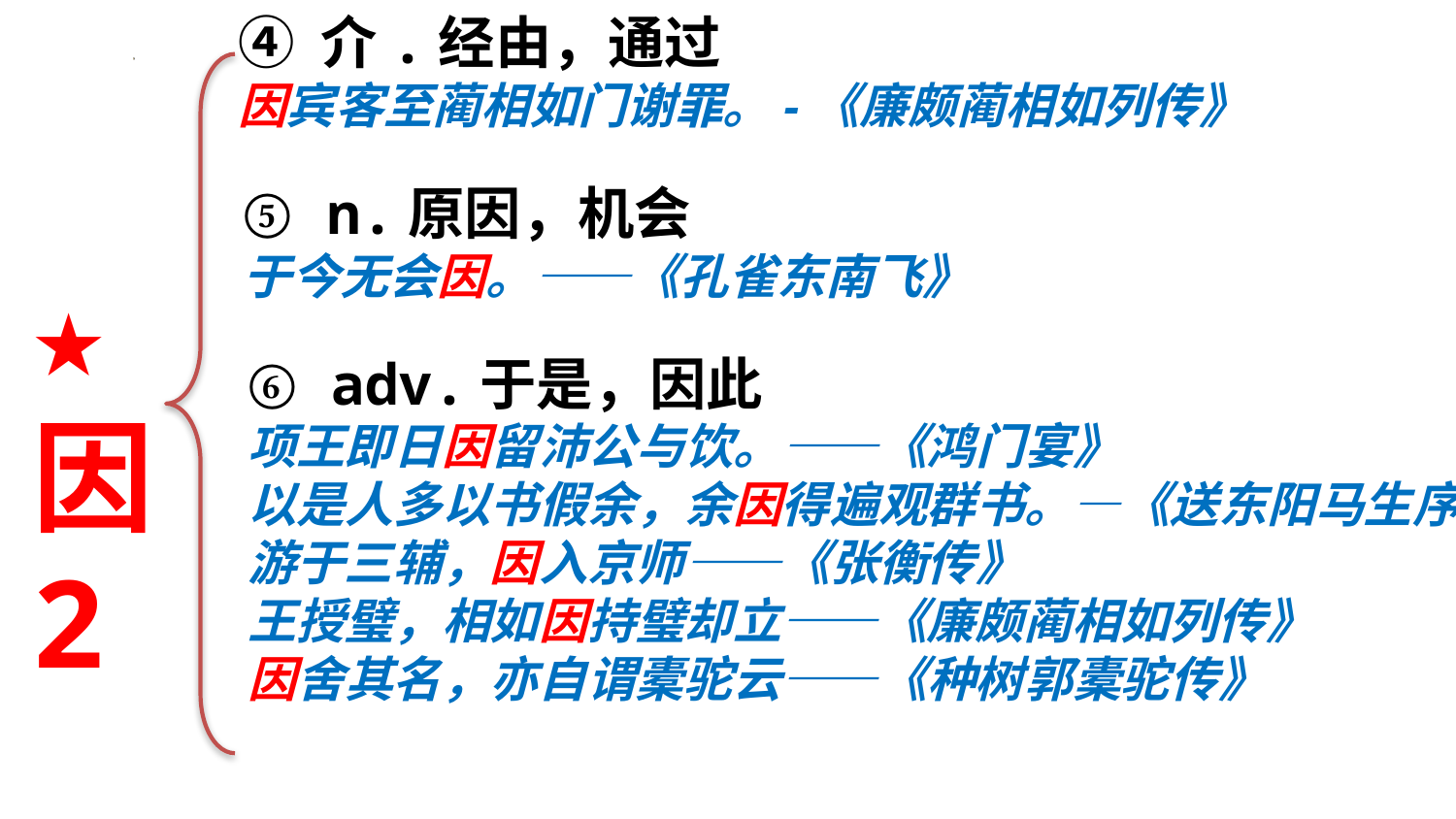

④ 介.经由，通过
因宾客至蔺相如门谢罪。-《廉颇蔺相如列传》

⑤ n.原因，机会
于今无会因。——《孔雀东南飞》
★
因
2
⑥ adv.于是，因此
项王即日因留沛公与饮。——《鸿门宴》
以是人多以书假余，余因得遍观群书。—《送东阳马生序》
游于三辅，因入京师——《张衡传》
王授璧，相如因持璧却立——《廉颇蔺相如列传》
因舍其名，亦自谓橐驼云——《种树郭橐驼传》